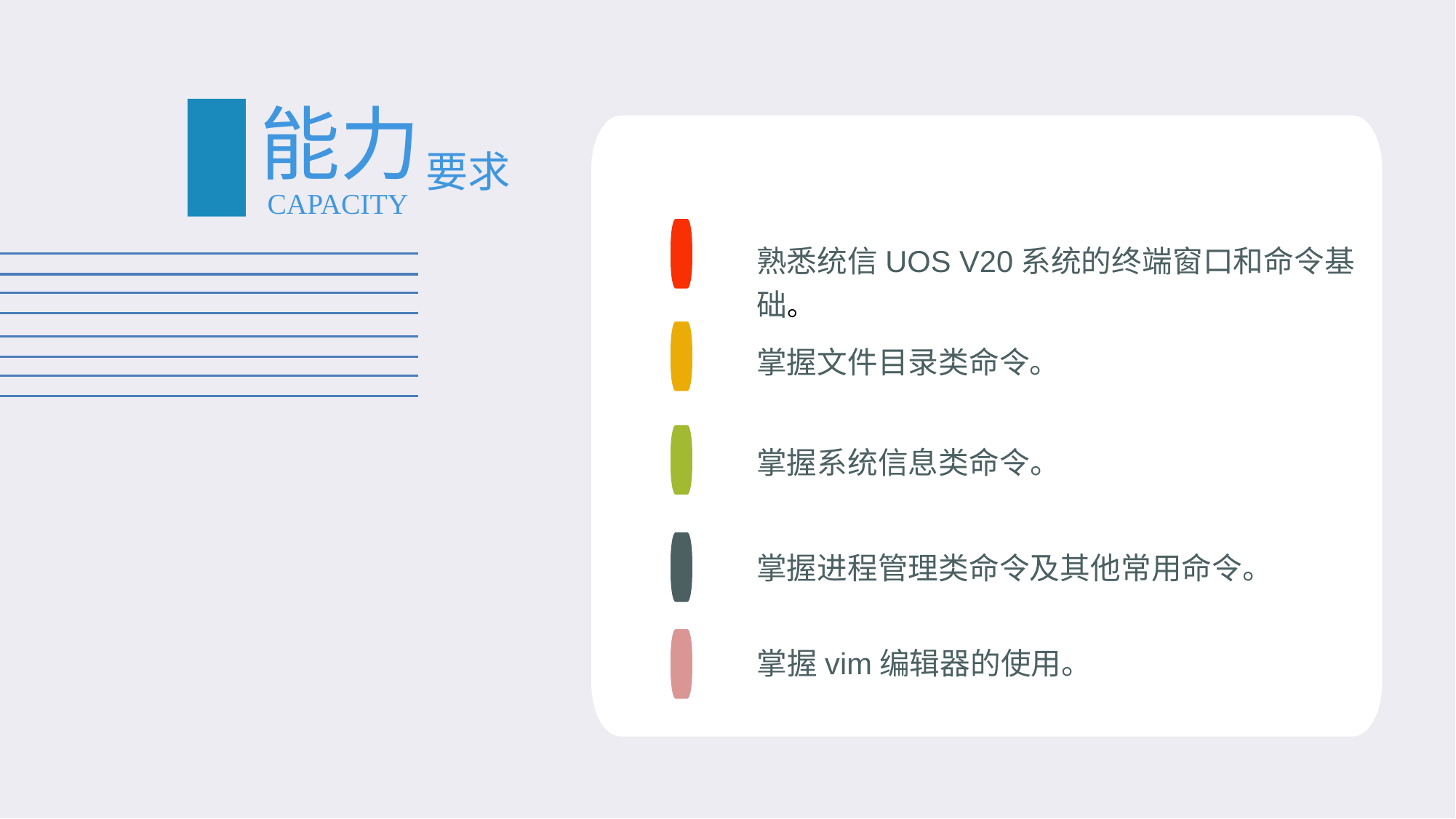

#
能力
要求

CAPACITY

熟悉统信UOS V20系统的终端窗口和命令基础。

掌握文件目录类命令。

掌握系统信息类命令。

掌握进程管理类命令及其他常用命令。

掌握vim编辑器的使用。